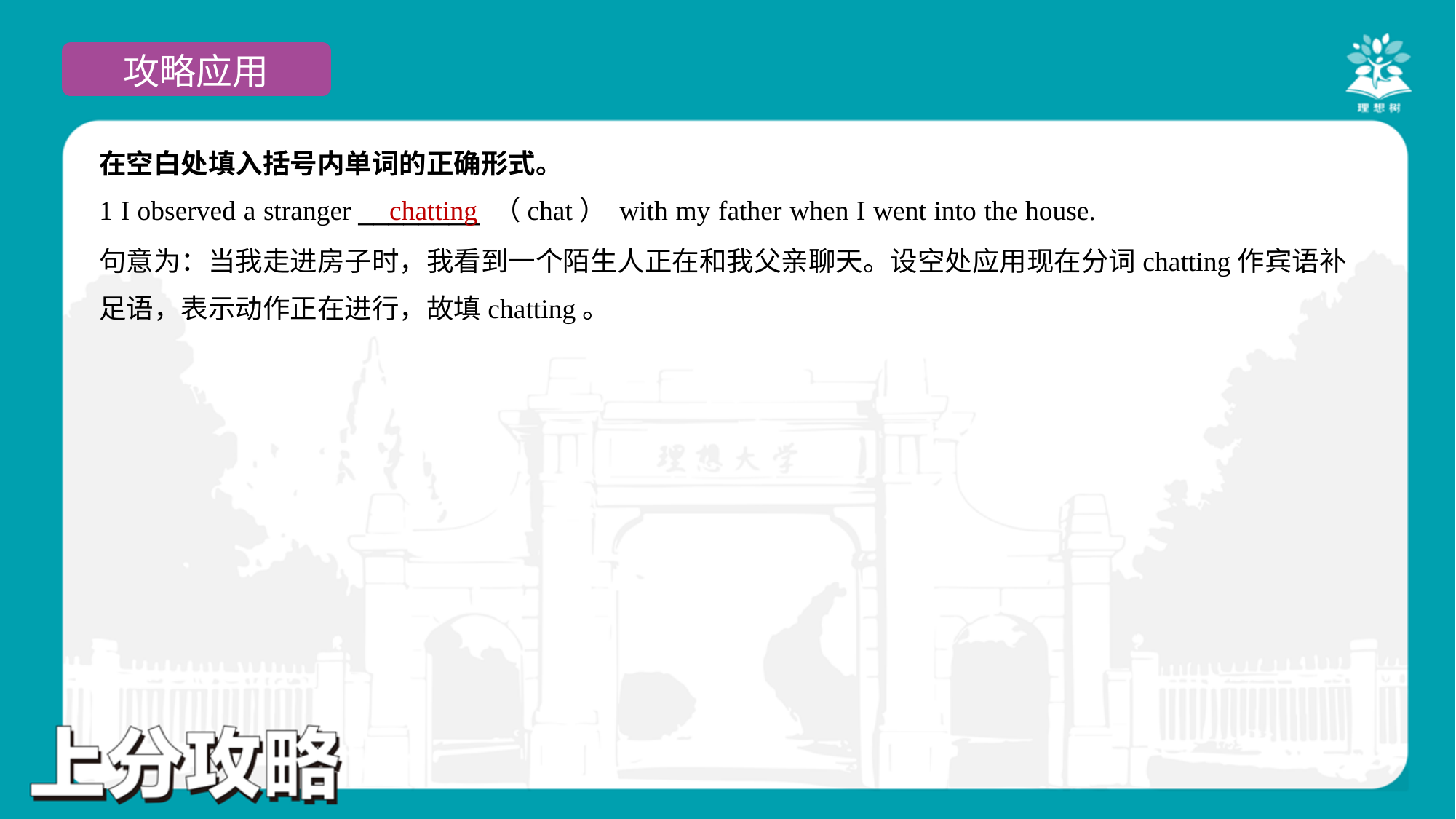

在空白处填入括号内单词的正确形式。
1 I observed a stranger ________ （chat） with my father when I went into the house.
chatting
句意为：当我走进房子时，我看到一个陌生人正在和我父亲聊天。设空处应用现在分词chatting作宾语补
足语，表示动作正在进行，故填chatting。